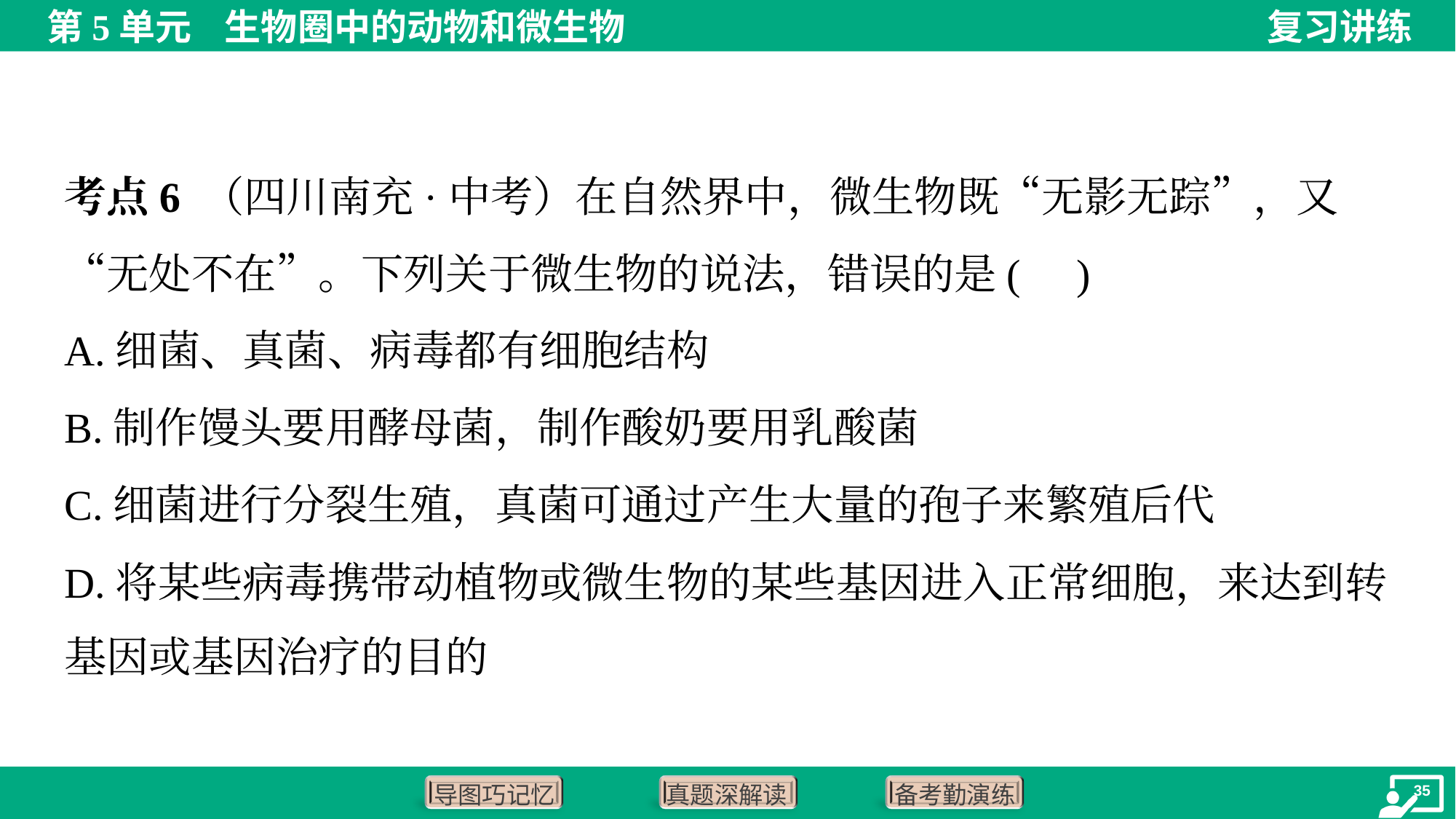

考点6 （四川南充·中考）在自然界中，微生物既“无影无踪”，又“无处不在”。下列关于微生物的说法，错误的是(     )
A.细菌、真菌、病毒都有细胞结构
B.制作馒头要用酵母菌，制作酸奶要用乳酸菌
C.细菌进行分裂生殖，真菌可通过产生大量的孢子来繁殖后代
D.将某些病毒携带动植物或微生物的某些基因进入正常细胞，来达到转
基因或基因治疗的目的